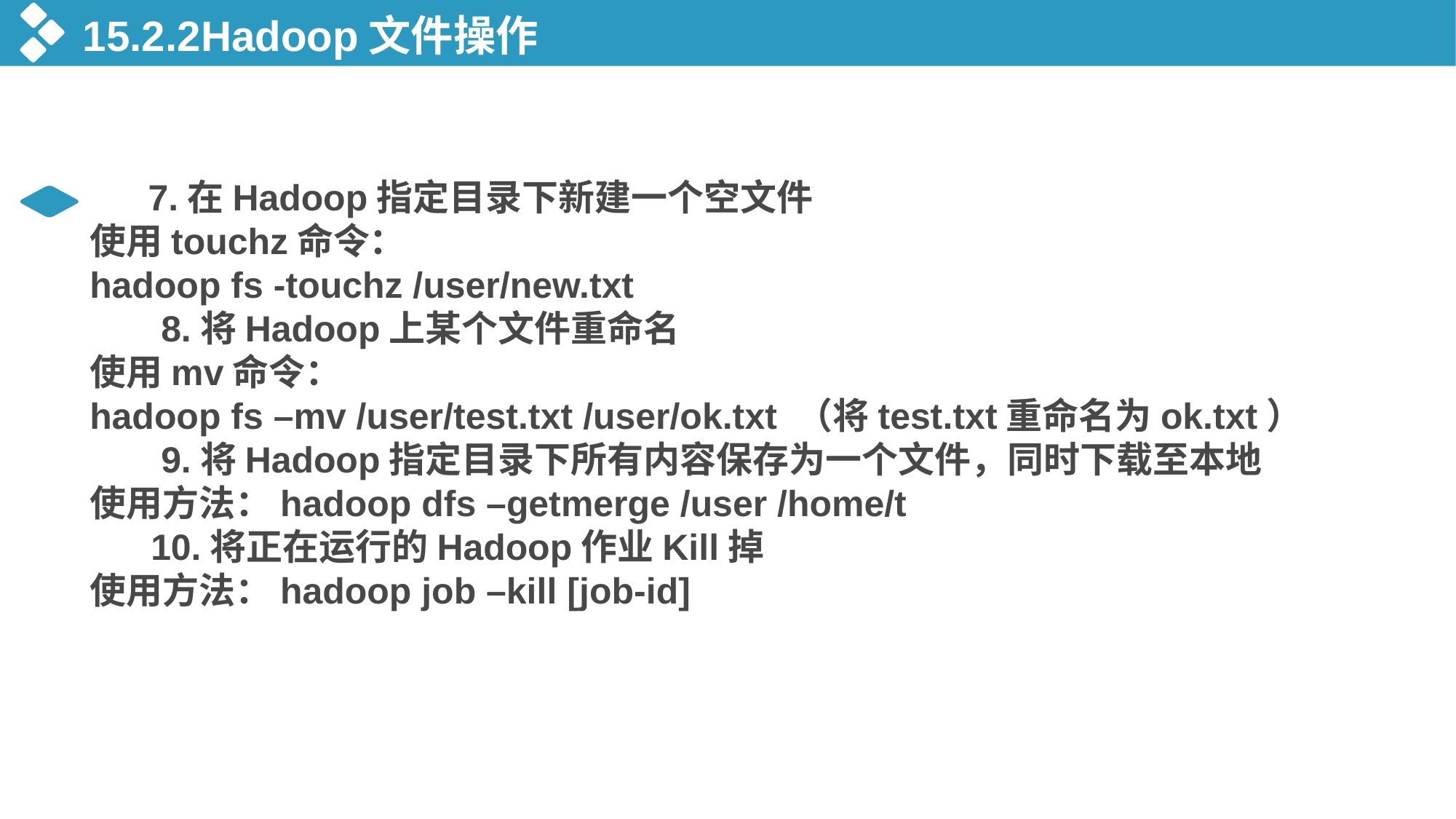

15.2.2Hadoop文件操作
       7.在Hadoop指定目录下新建一个空文件
使用touchz命令：
hadoop fs -touchz /user/new.txt
       8.将Hadoop上某个文件重命名
使用mv命令：
hadoop fs –mv /user/test.txt /user/ok.txt （将test.txt重命名为ok.txt）
       9.将Hadoop指定目录下所有内容保存为一个文件，同时下载至本地
使用方法：hadoop dfs –getmerge /user /home/t
      10.将正在运行的Hadoop作业Kill掉
使用方法：hadoop job –kill [job-id]